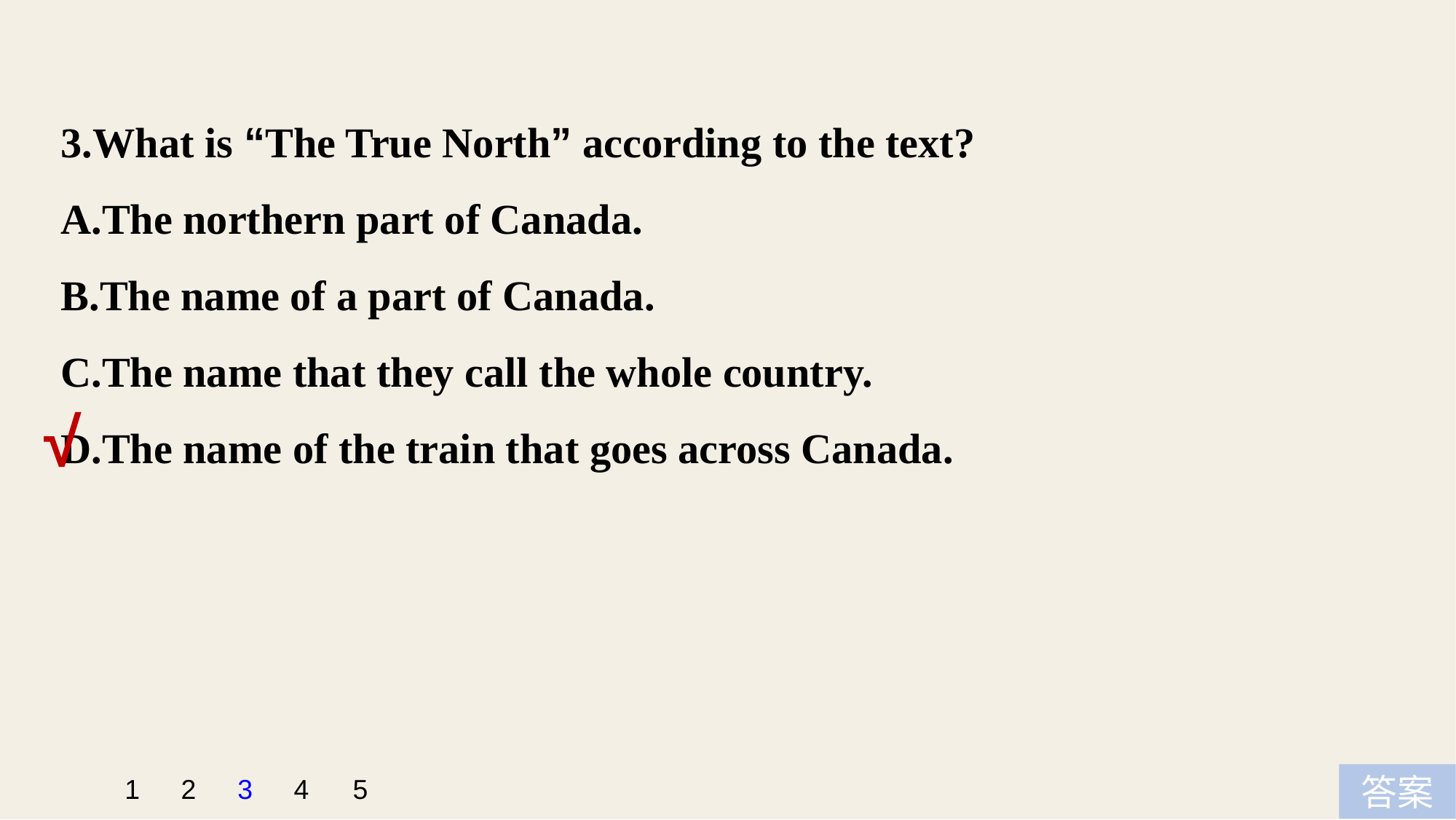

3.What is “The True North” according to the text?
A.The northern part of Canada.
B.The name of a part of Canada.
C.The name that they call the whole country.
D.The name of the train that goes across Canada.
√
5
1
2
3
4
答案